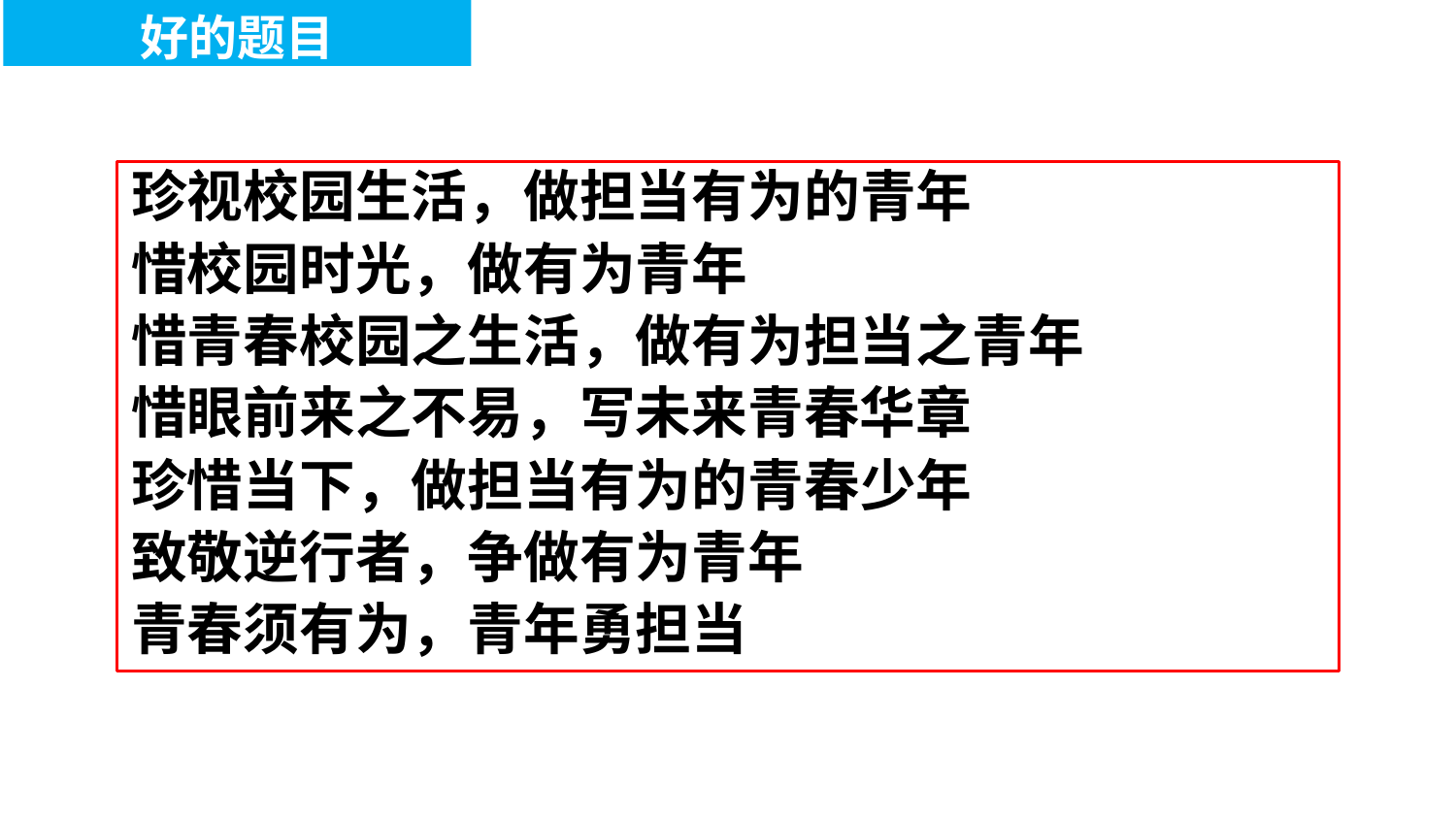

好的题目
珍视校园生活，做担当有为的青年
惜校园时光，做有为青年
惜青春校园之生活，做有为担当之青年
惜眼前来之不易，写未来青春华章
珍惜当下，做担当有为的青春少年
致敬逆行者，争做有为青年
青春须有为，青年勇担当